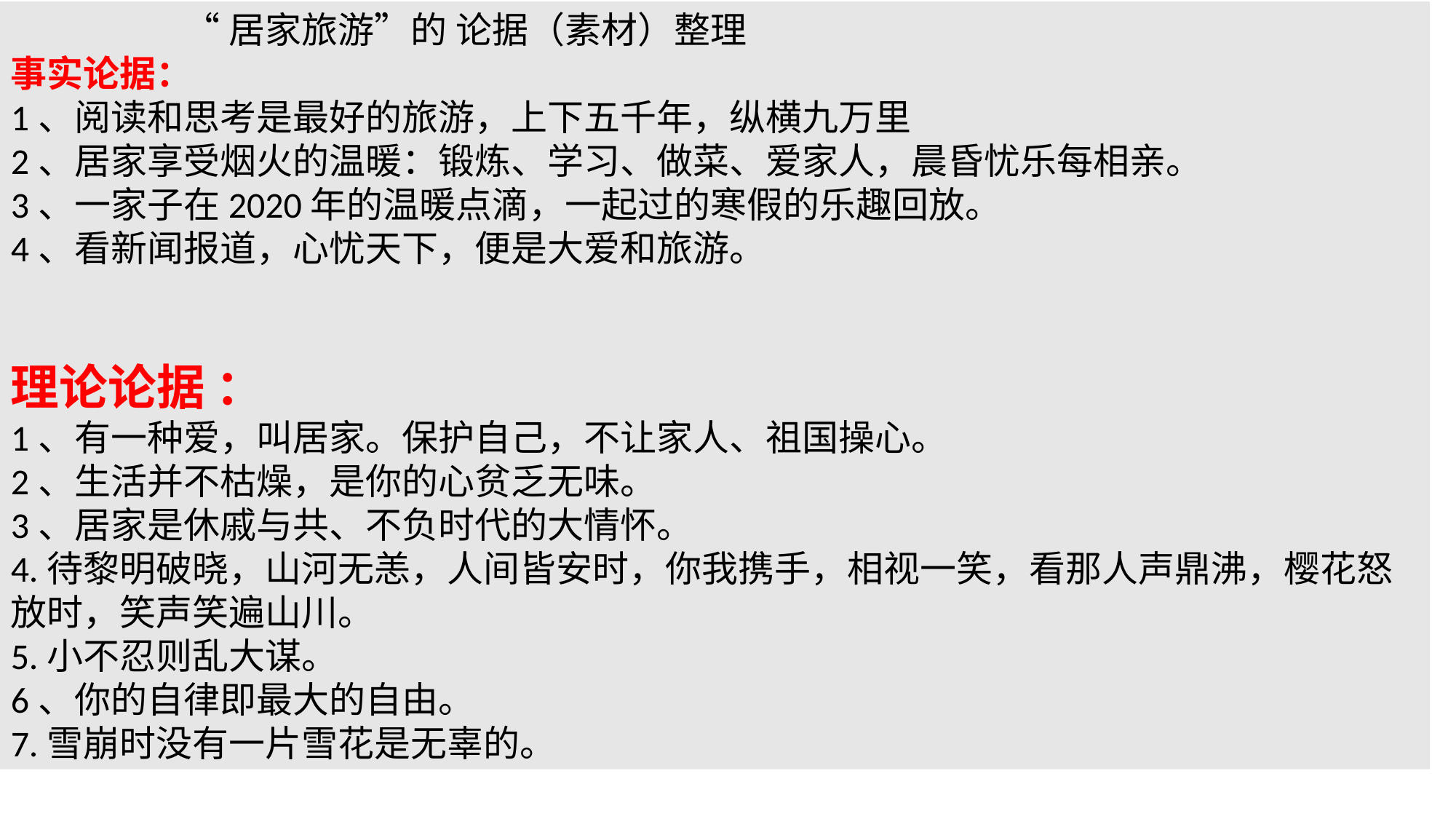

“居家旅游”的 论据（素材）整理
事实论据：
1、阅读和思考是最好的旅游，上下五千年，纵横九万里
2、居家享受烟火的温暖：锻炼、学习、做菜、爱家人，晨昏忧乐每相亲。
3、一家子在2020年的温暖点滴，一起过的寒假的乐趣回放。
4、看新闻报道，心忧天下，便是大爱和旅游。

理论论据 ：
1、有一种爱，叫居家。保护自己，不让家人、祖国操心。
2、生活并不枯燥，是你的心贫乏无味。
3、居家是休戚与共、不负时代的大情怀。
4.待黎明破晓，山河无恙，人间皆安时，你我携手，相视一笑，看那人声鼎沸，樱花怒放时，笑声笑遍山川。
5.小不忍则乱大谋。
6、你的自律即最大的自由。
7.雪崩时没有一片雪花是无辜的。